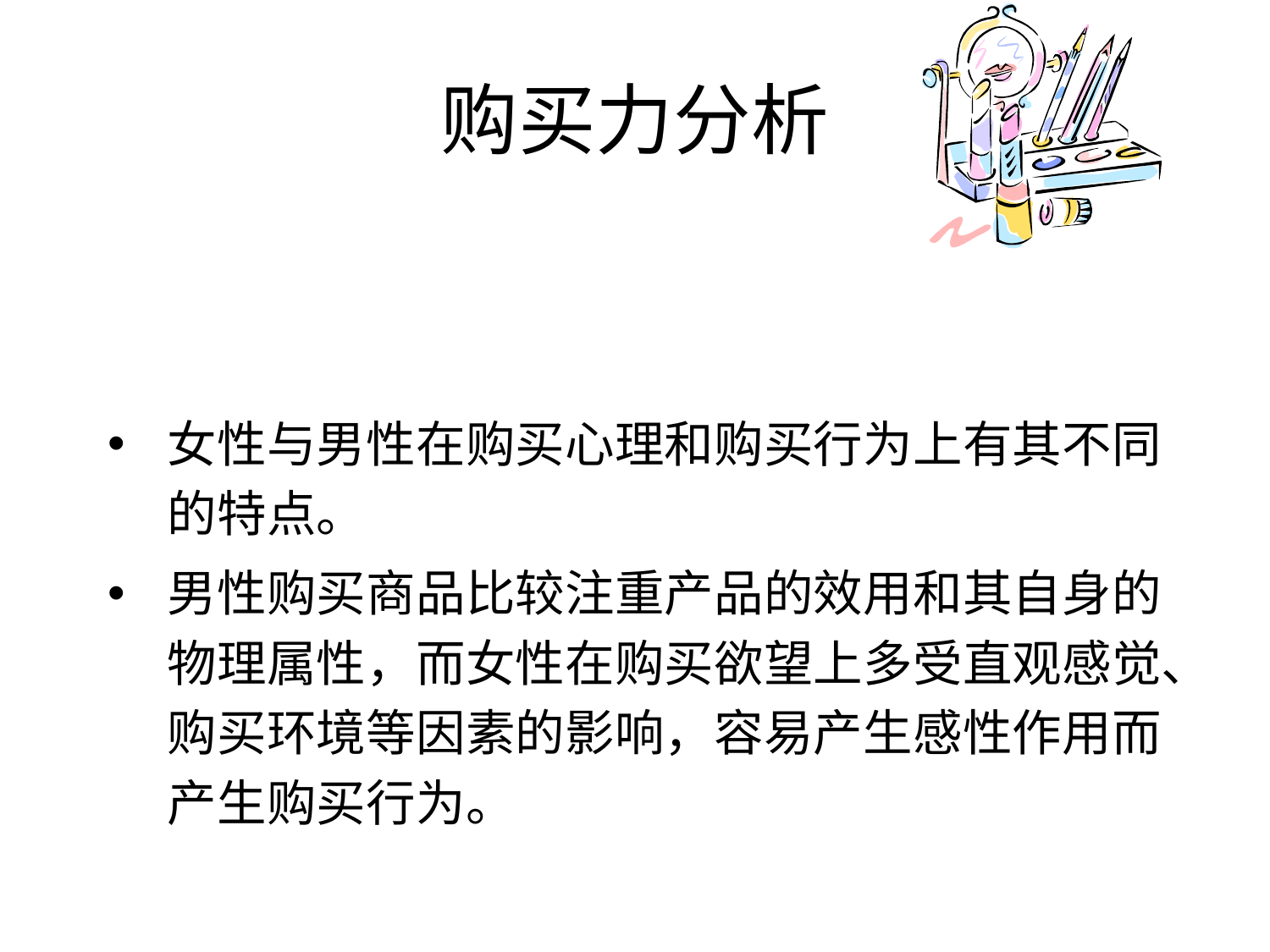

# 购买力分析
女性与男性在购买心理和购买行为上有其不同的特点。
男性购买商品比较注重产品的效用和其自身的物理属性，而女性在购买欲望上多受直观感觉、购买环境等因素的影响，容易产生感性作用而产生购买行为。